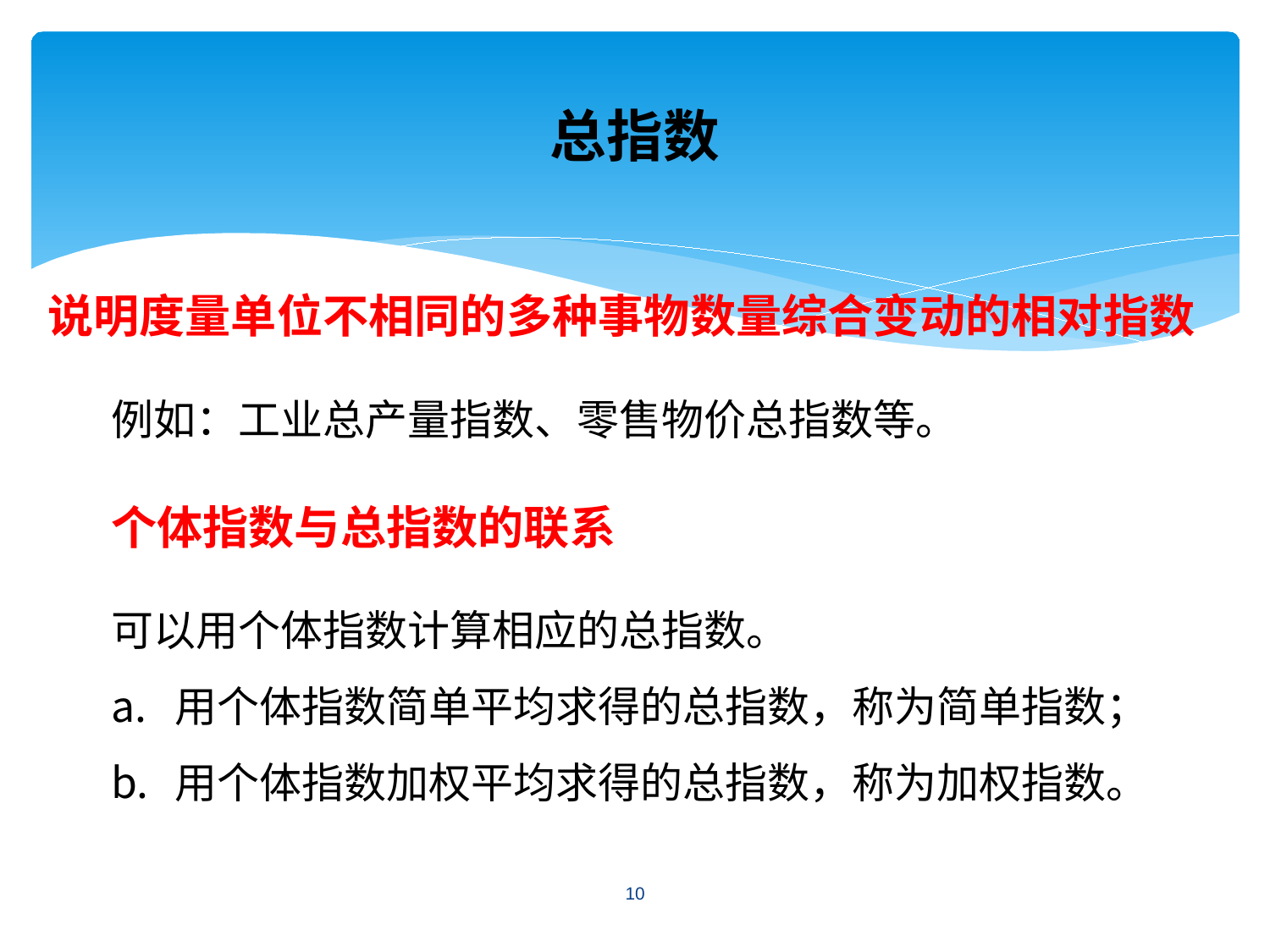

# 总指数
说明度量单位不相同的多种事物数量综合变动的相对指数
例如：工业总产量指数、零售物价总指数等。
个体指数与总指数的联系
可以用个体指数计算相应的总指数。
用个体指数简单平均求得的总指数，称为简单指数；
用个体指数加权平均求得的总指数，称为加权指数。
10